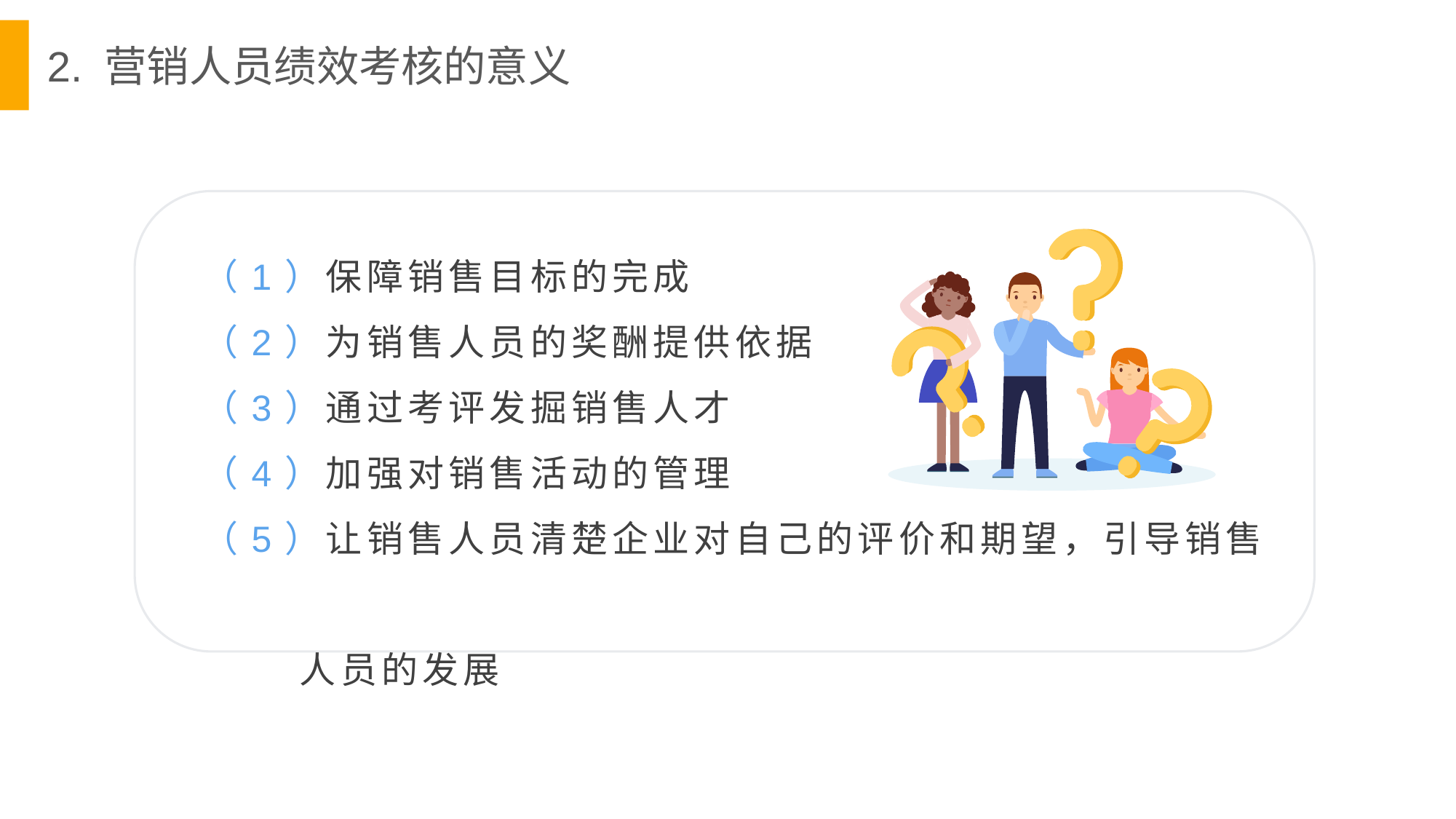

2. 营销人员绩效考核的意义

（1）保障销售目标的完成
（2）为销售人员的奖酬提供依据
（3）通过考评发掘销售人才
（4）加强对销售活动的管理
（5）让销售人员清楚企业对自己的评价和期望，引导销售
       人员的发展